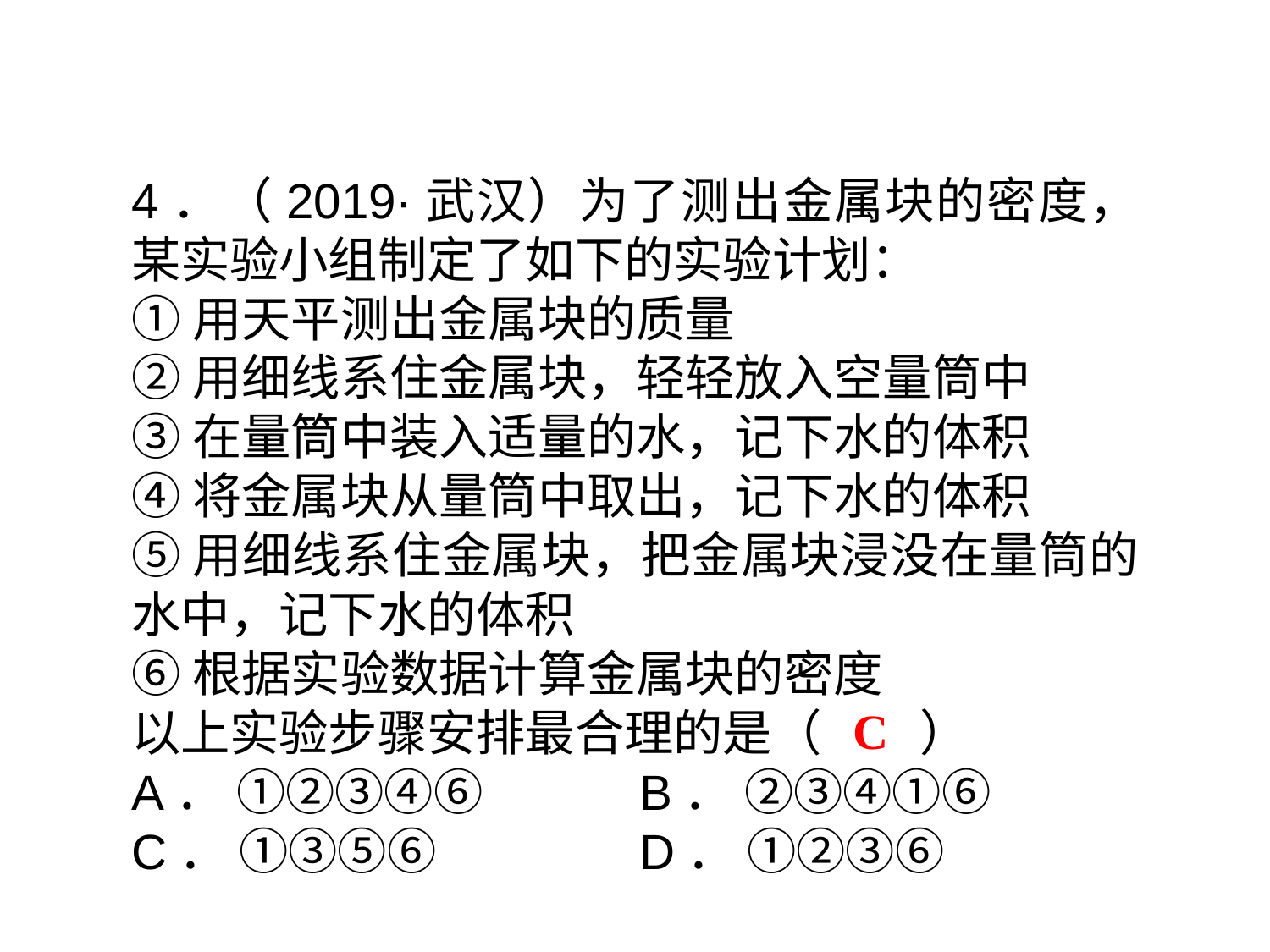

4．（2019·武汉）为了测出金属块的密度，某实验小组制定了如下的实验计划：
①用天平测出金属块的质量
②用细线系住金属块，轻轻放入空量筒中
③在量筒中装入适量的水，记下水的体积
④将金属块从量筒中取出，记下水的体积
⑤用细线系住金属块，把金属块浸没在量筒的水中，记下水的体积
⑥根据实验数据计算金属块的密度
以上实验步骤安排最合理的是（　　）
A． ①②③④⑥		B． ②③④①⑥
C． ①③⑤⑥		D． ①②③⑥
C